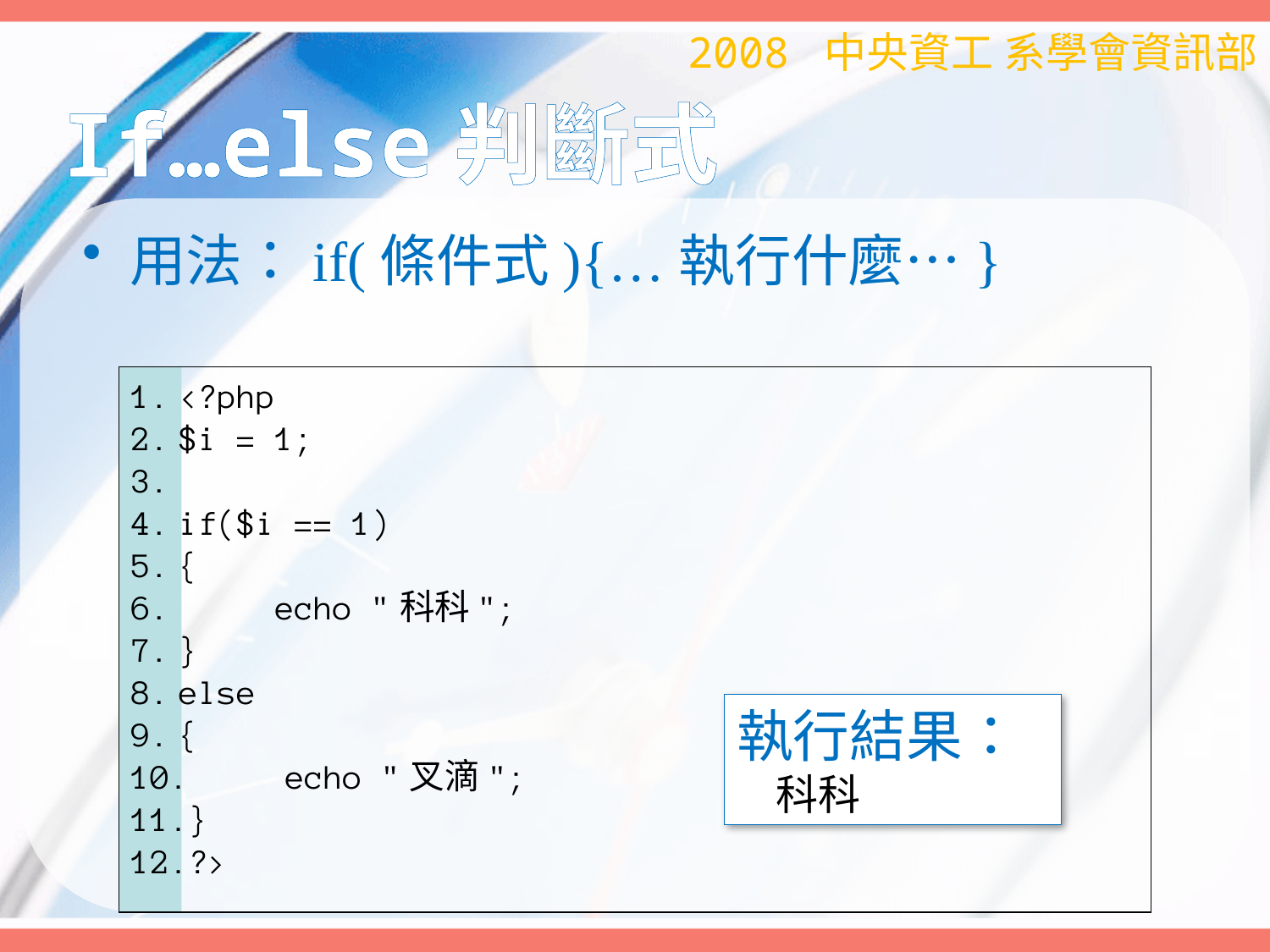

2008 中央資工 系學會資訊部
# If…else判斷式

用法：if(條件式){…執行什麼…}

<?php
$i = 1;

if($i == 1)
{
     echo "科科";
}
else
{
     echo "叉滴";
}
?>
執行結果：
   科科